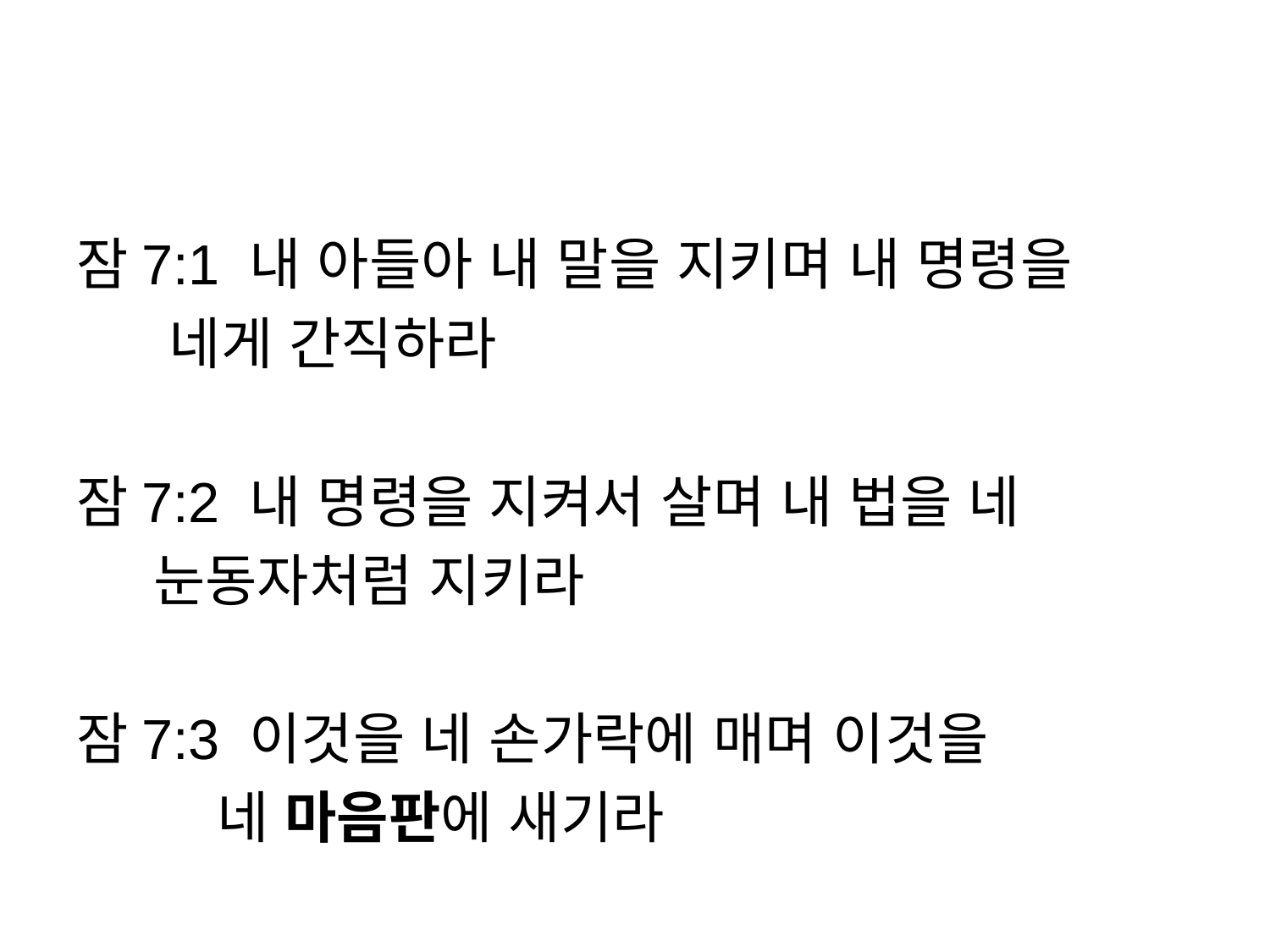

#
잠7:1 내 아들아 내 말을 지키며 내 명령을
     네게 간직하라

잠7:2 내 명령을 지켜서 살며 내 법을 네
    눈동자처럼 지키라

잠7:3 이것을 네 손가락에 매며 이것을
        네 마음판에 새기라